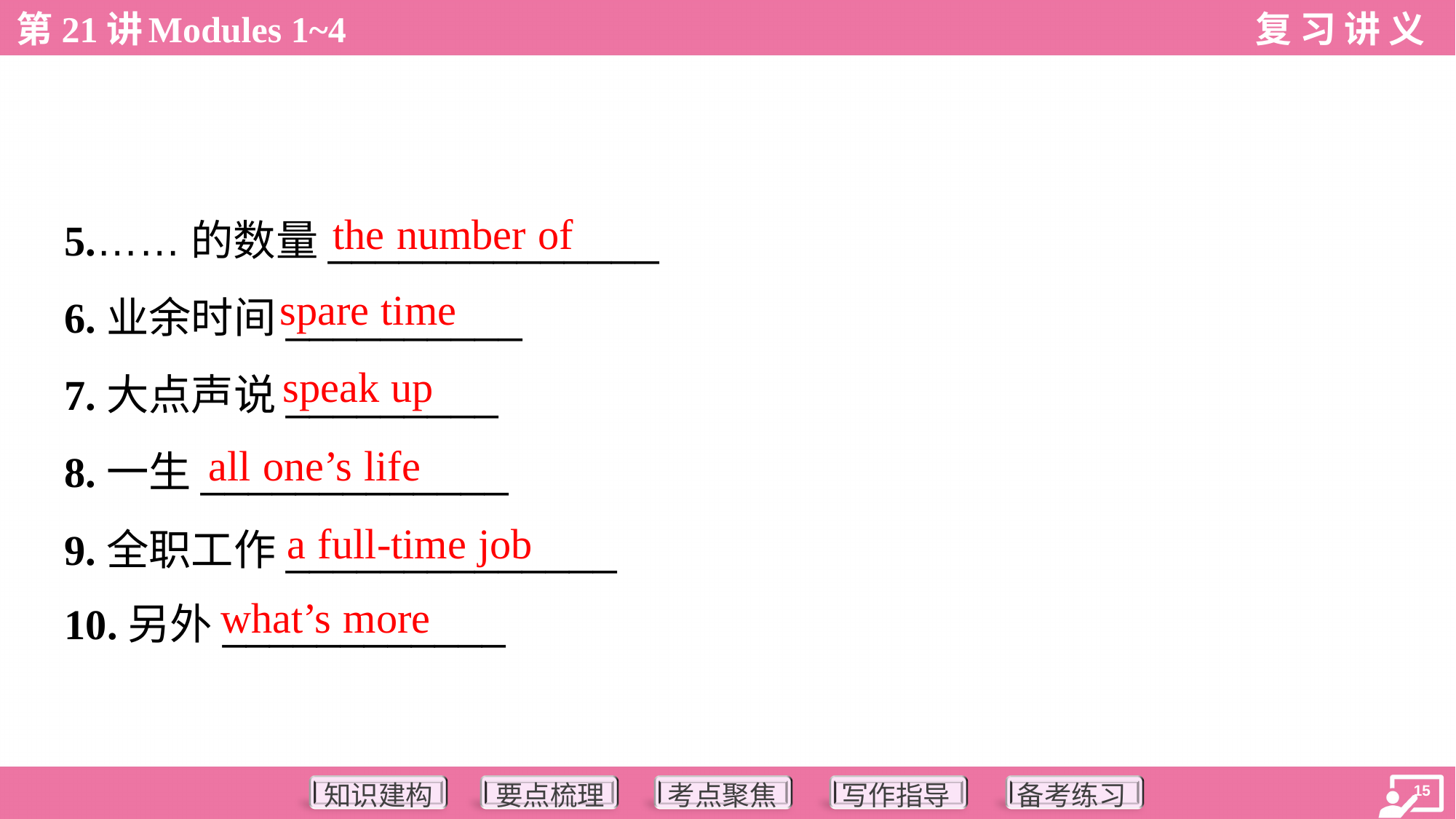

the number of
5.……的数量______________
6.业余时间__________
7.大点声说_________
8.一生_____________
9.全职工作______________
10.另外____________
spare time
speak up
all one’s life
a full-time job
what’s more